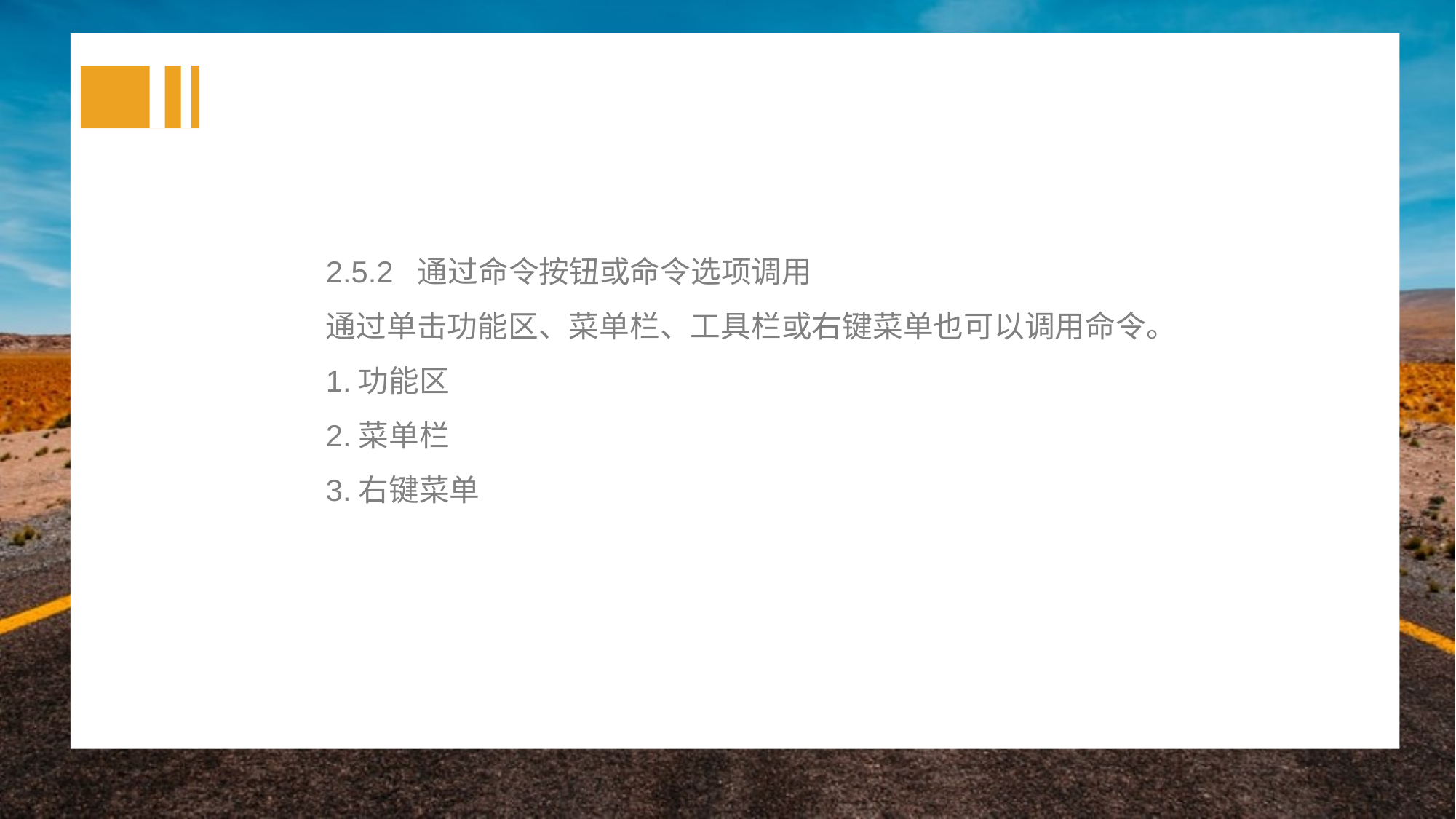

2.5.2  通过命令按钮或命令选项调用
通过单击功能区、菜单栏、工具栏或右键菜单也可以调用命令。
1.功能区
2.菜单栏
3.右键菜单